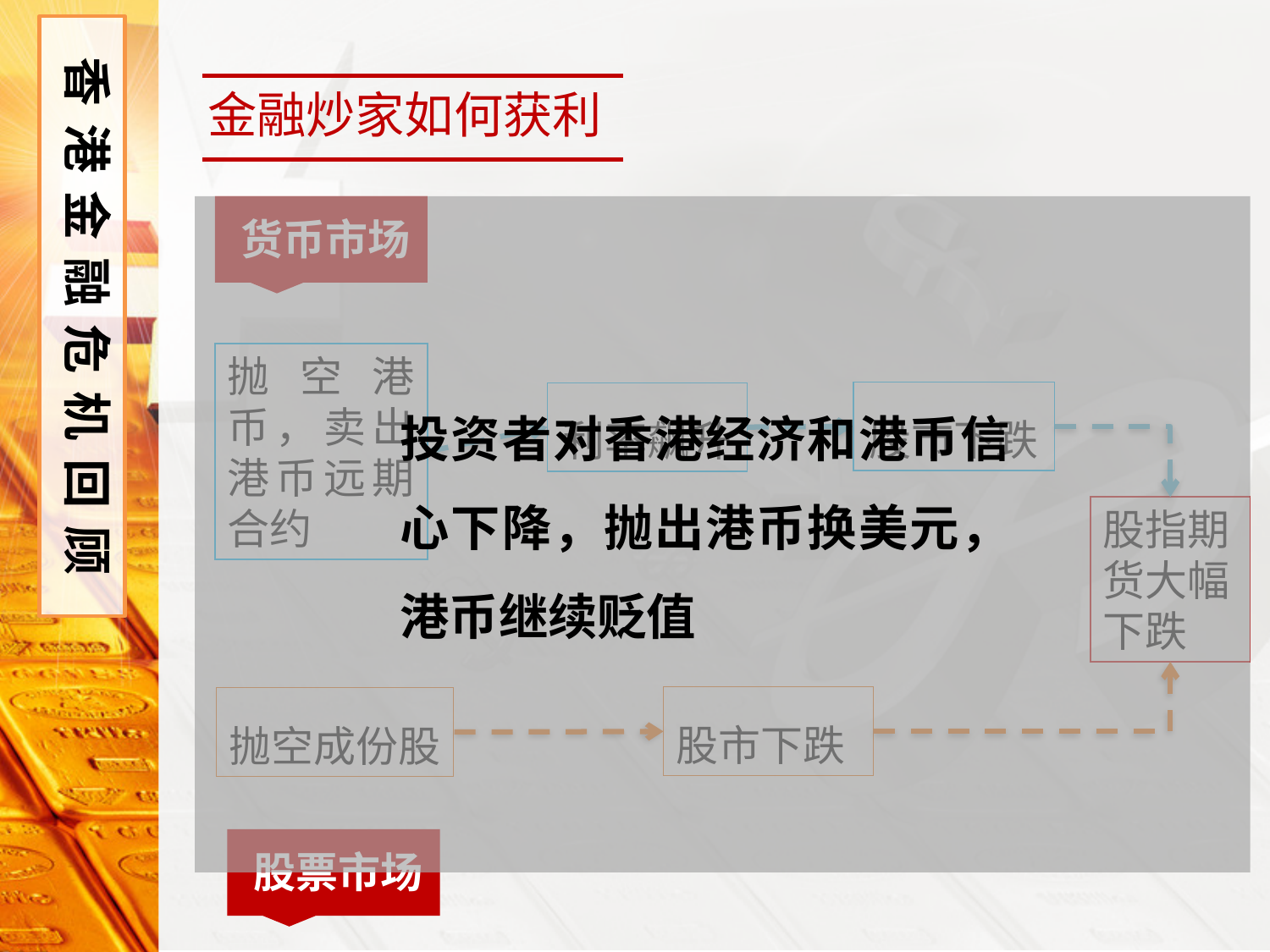

香港金融危机回顾
金融炒家如何获利

货币市场
抛空港币，卖出港币远期合约
投资者对香港经济和港币信心下降，抛出港币换美元，港币继续贬值
利率飙升
股市下跌
股指期货大幅下跌
抛空成份股
股市下跌

股票市场